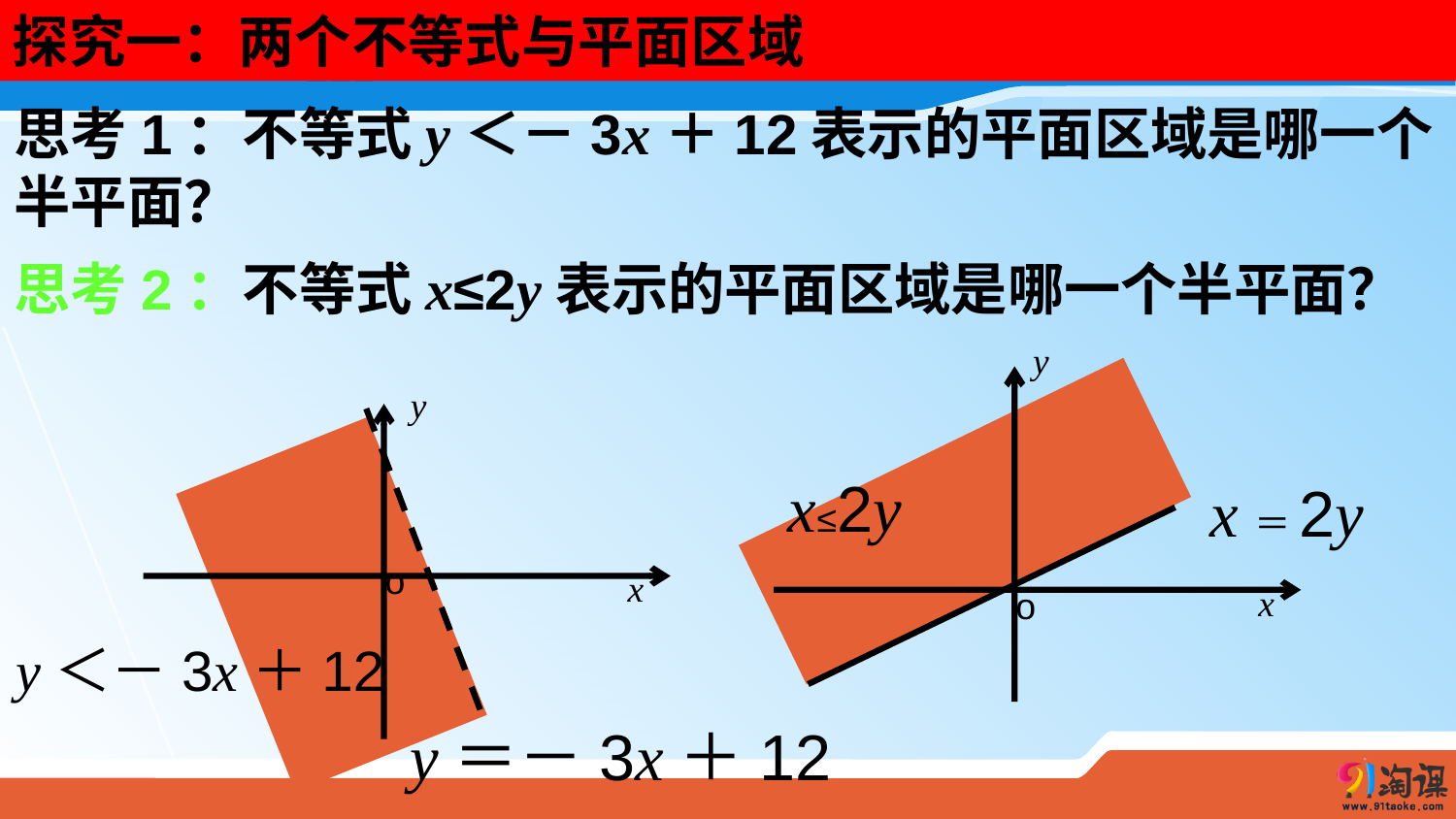

探究一：两个不等式与平面区域
思考1：不等式y＜－3x＋12表示的平面区域是哪一个半平面？
思考2：不等式x≤2y表示的平面区域是哪一个半平面？
y

x
o

y

o
x

y＝－3x＋12

x≤2y

y＜－3x＋12
x＝2y